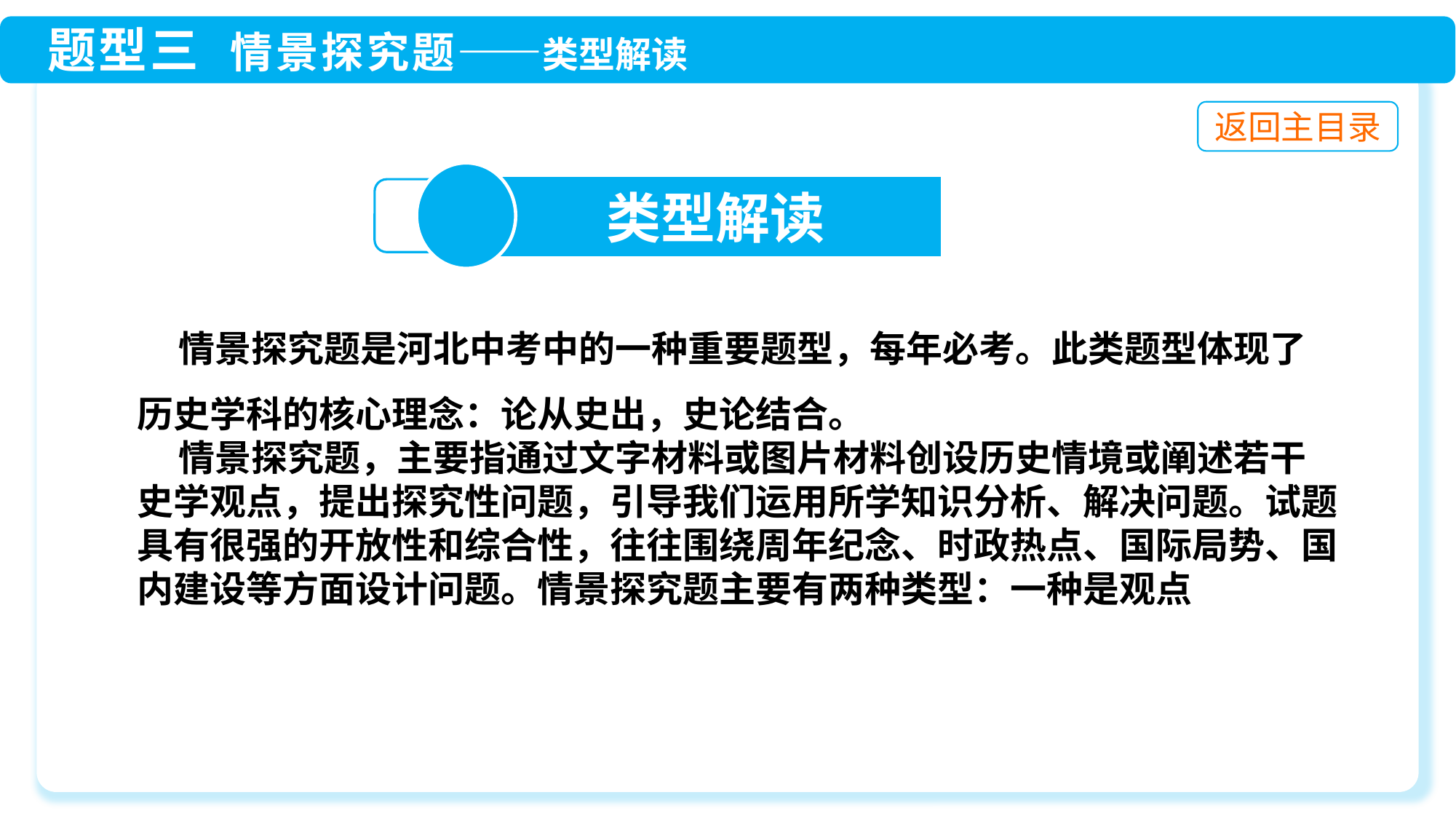

类型解读

    情景探究题是河北中考中的一种重要题型，每年必考。此类题型体现了历史学科的核心理念：论从史出，史论结合。
    情景探究题，主要指通过文字材料或图片材料创设历史情境或阐述若干史学观点，提出探究性问题，引导我们运用所学知识分析、解决问题。试题具有很强的开放性和综合性，往往围绕周年纪念、时政热点、国际局势、国内建设等方面设计问题。情景探究题主要有两种类型：一种是观点